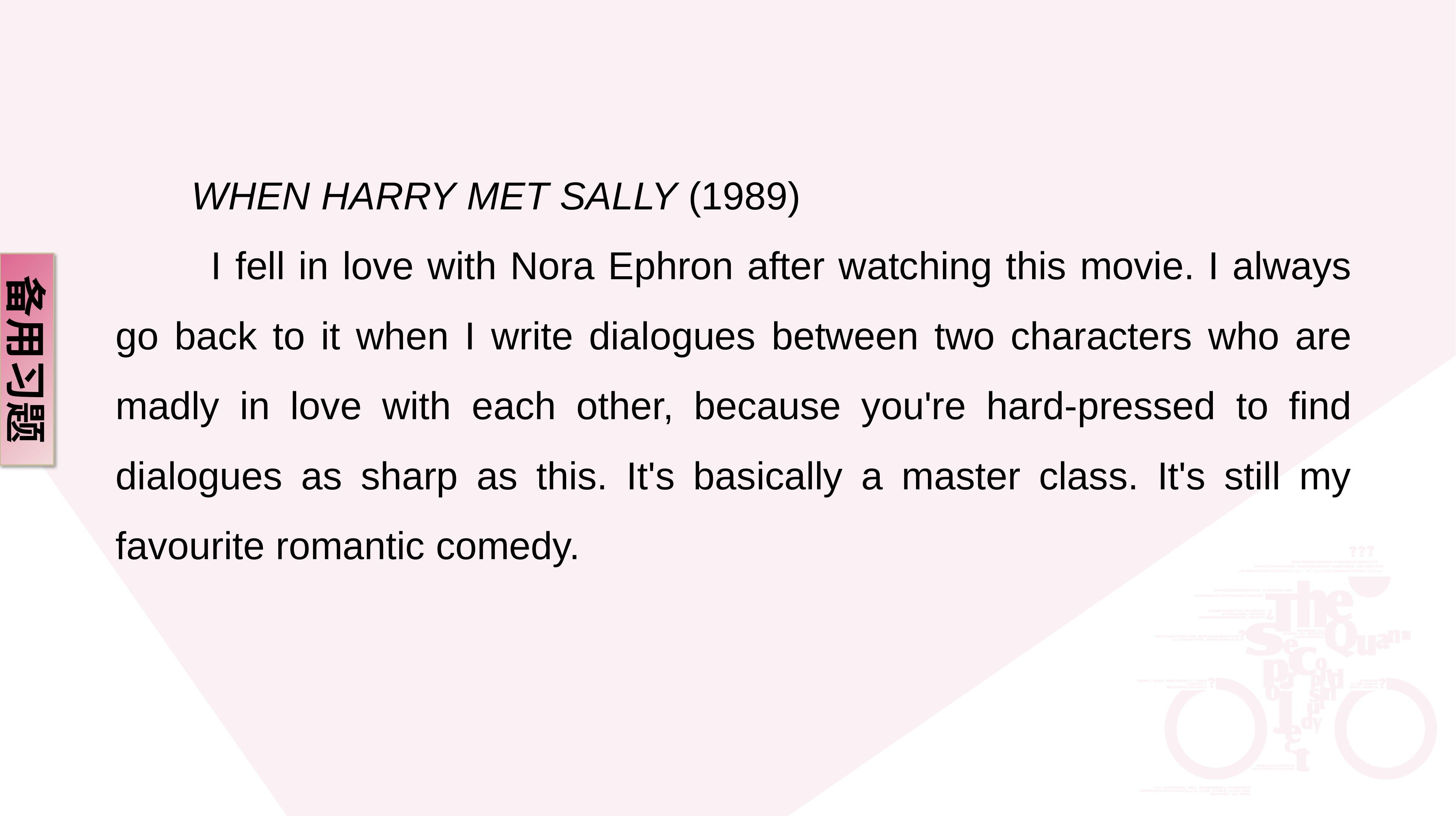

WHEN HARRY MET SALLY (1989)
       I fell in love with Nora Ephron after watching this movie. I always go back to it when I write dialogues between two characters who are madly in love with each other, because you're hard-pressed to find dialogues as sharp as this. It's basically a master class. It's still my favourite romantic comedy.
备用习题